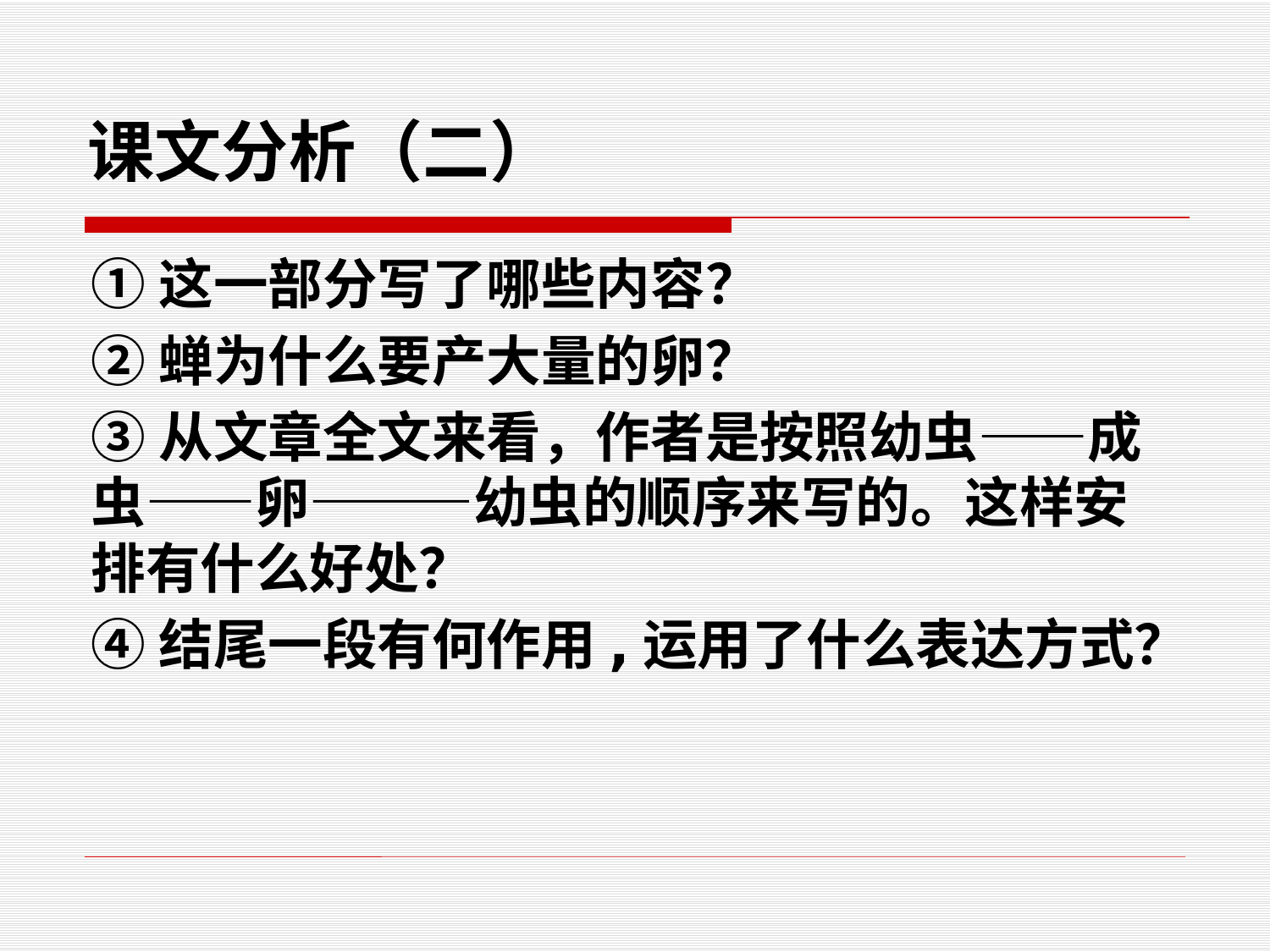

# 课文分析（二）
①这一部分写了哪些内容？
②蝉为什么要产大量的卵？
③从文章全文来看，作者是按照幼虫——成虫——卵———幼虫的顺序来写的。这样安排有什么好处？
④结尾一段有何作用,运用了什么表达方式？